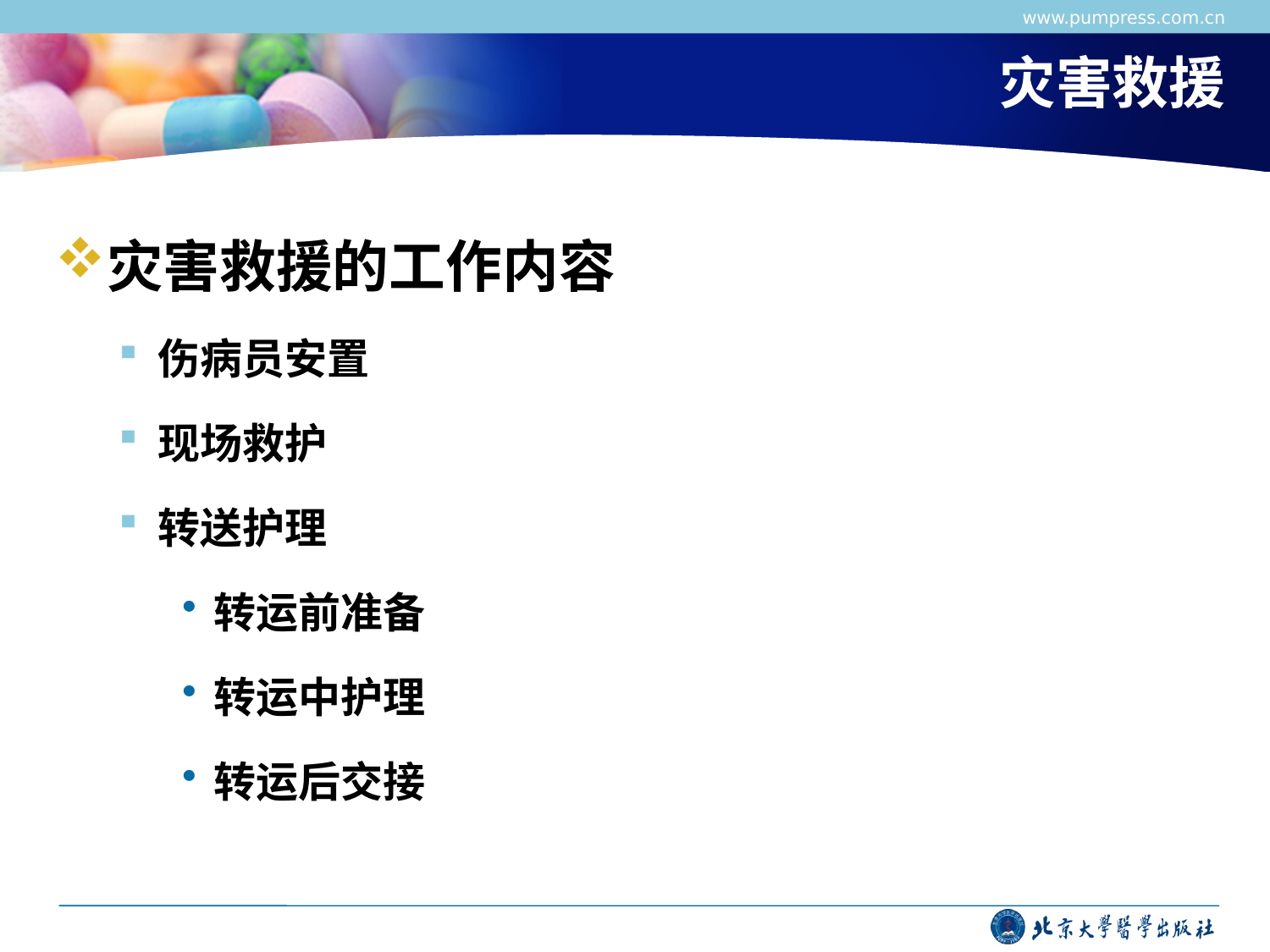

www.pumpress.com.cn
# 灾害救援
灾害救援的工作内容
伤病员安置
现场救护
转送护理
转运前准备
转运中护理
转运后交接